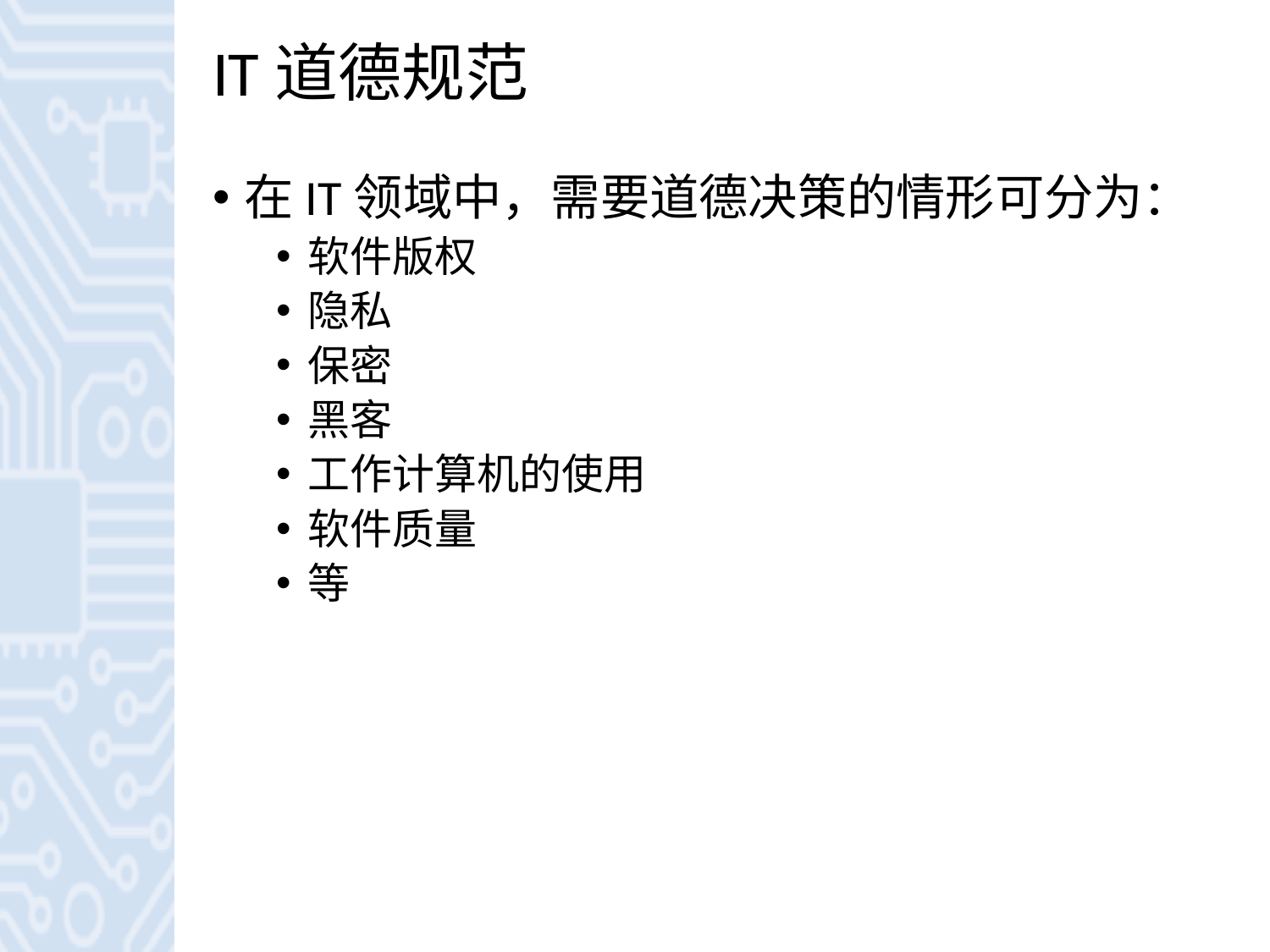

# IT道德规范
在IT领域中，需要道德决策的情形可分为：
软件版权
隐私
保密
黑客
工作计算机的使用
软件质量
等